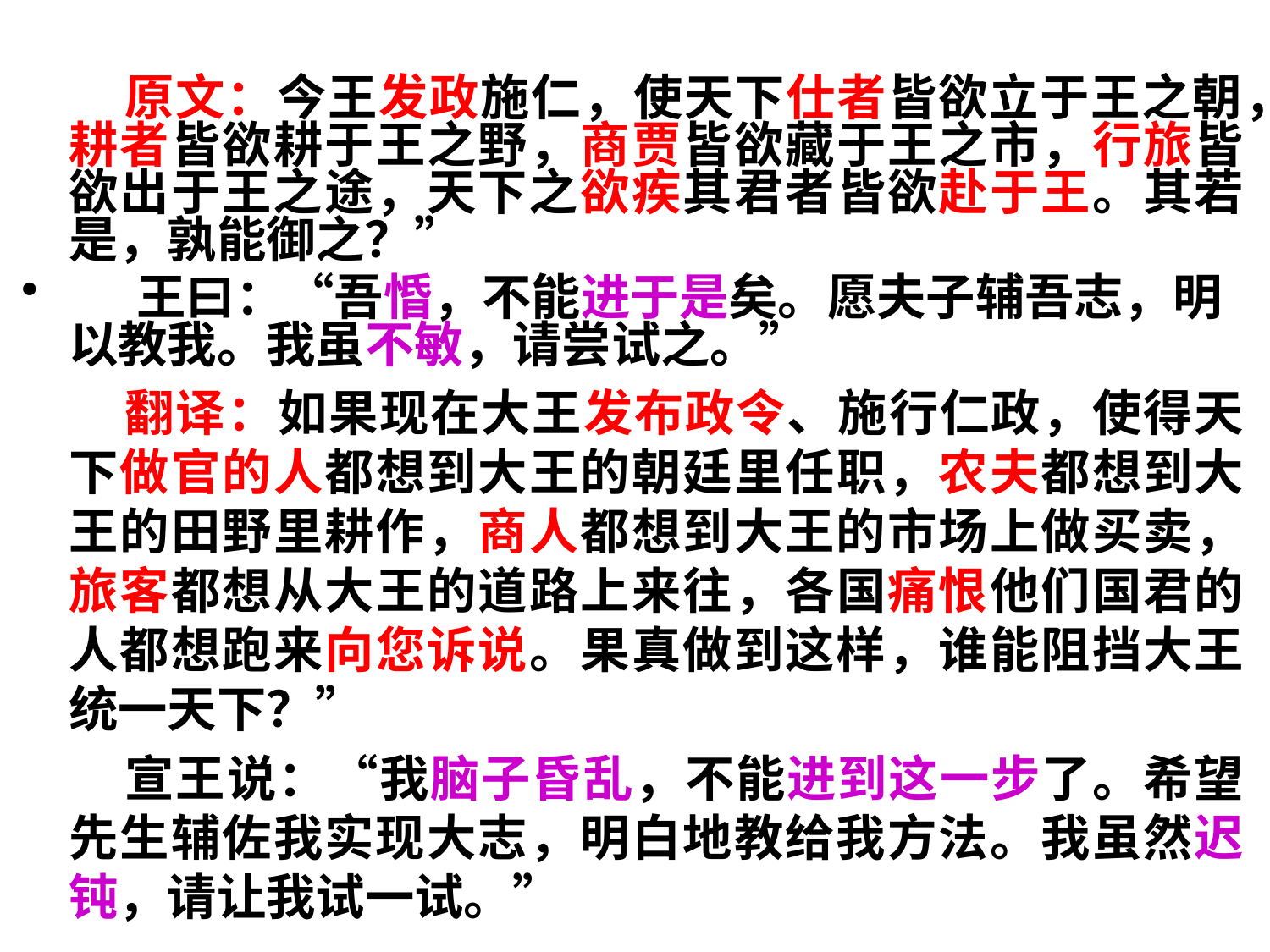

# 原文：今王发政施仁，使天下仕者皆欲立于王之朝，耕者皆欲耕于王之野，商贾皆欲藏于王之市，行旅皆欲出于王之途，天下之欲疾其君者皆欲赴于王。其若是，孰能御之？”
     王曰：“吾惛，不能进于是矣。愿夫子辅吾志，明以教我。我虽不敏，请尝试之。”
       翻译：如果现在大王发布政令、施行仁政，使得天下做官的人都想到大王的朝廷里任职，农夫都想到大王的田野里耕作，商人都想到大王的市场上做买卖，旅客都想从大王的道路上来往，各国痛恨他们国君的人都想跑来向您诉说。果真做到这样，谁能阻挡大王统一天下？”
       宣王说：“我脑子昏乱，不能进到这一步了。希望先生辅佐我实现大志，明白地教给我方法。我虽然迟钝，请让我试一试。”